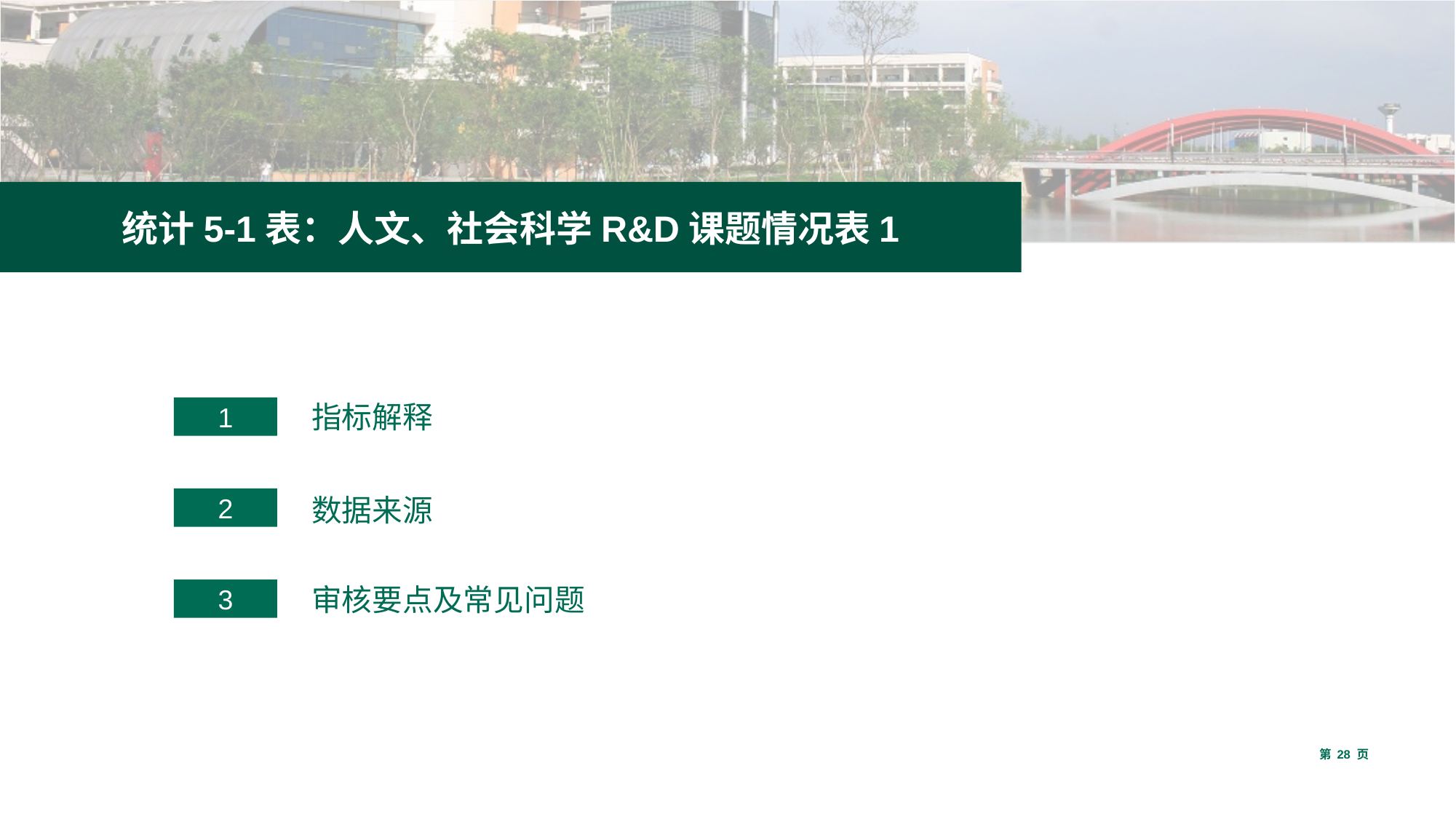

统计5-1表：人文、社会科学R&D课题情况表1

1
指标解释
2
数据来源
3
审核要点及常见问题

第 28 页